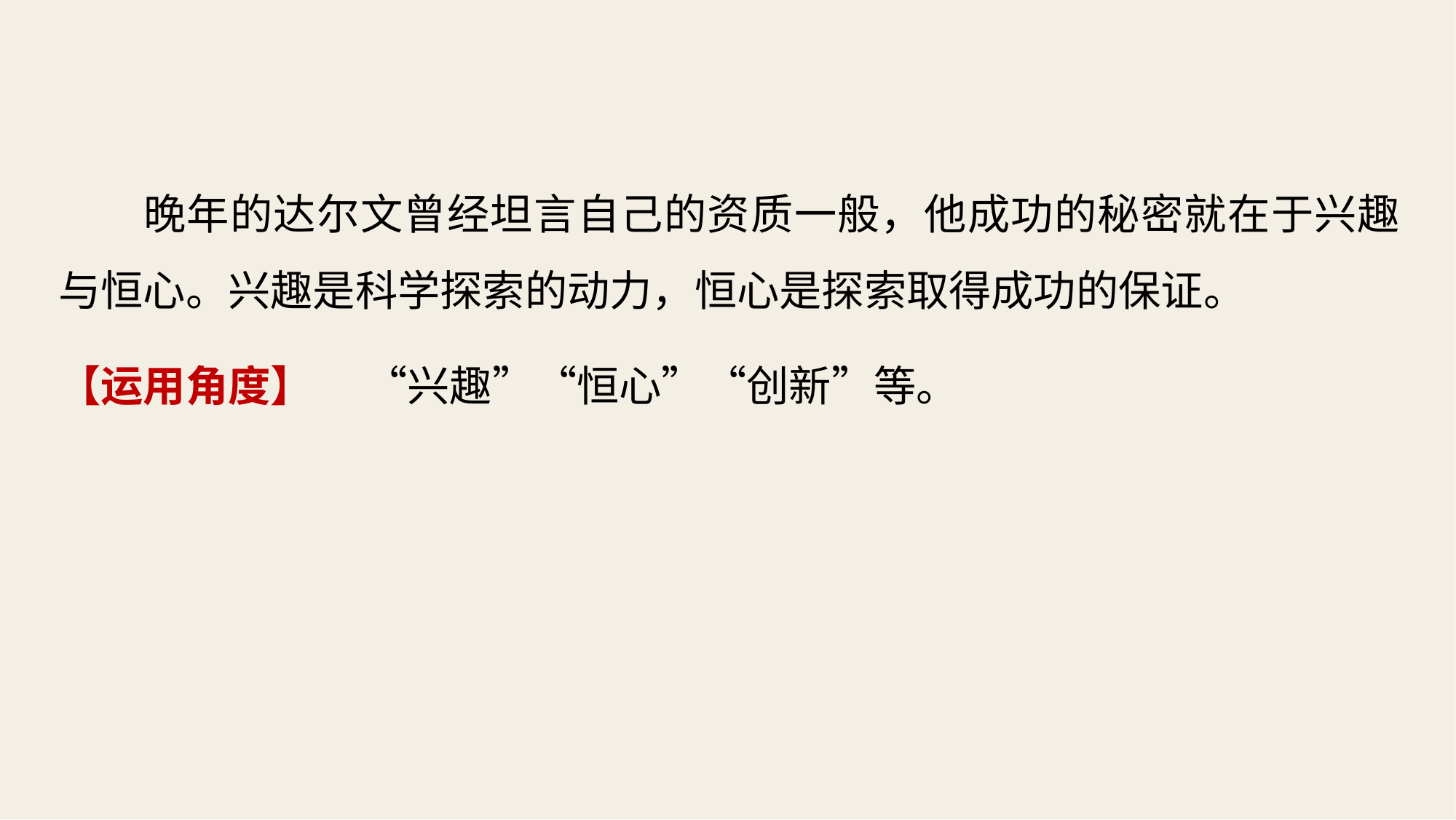

晚年的达尔文曾经坦言自己的资质一般，他成功的秘密就在于兴趣与恒心。兴趣是科学探索的动力，恒心是探索取得成功的保证。
【运用角度】 　“兴趣”“恒心”“创新”等。